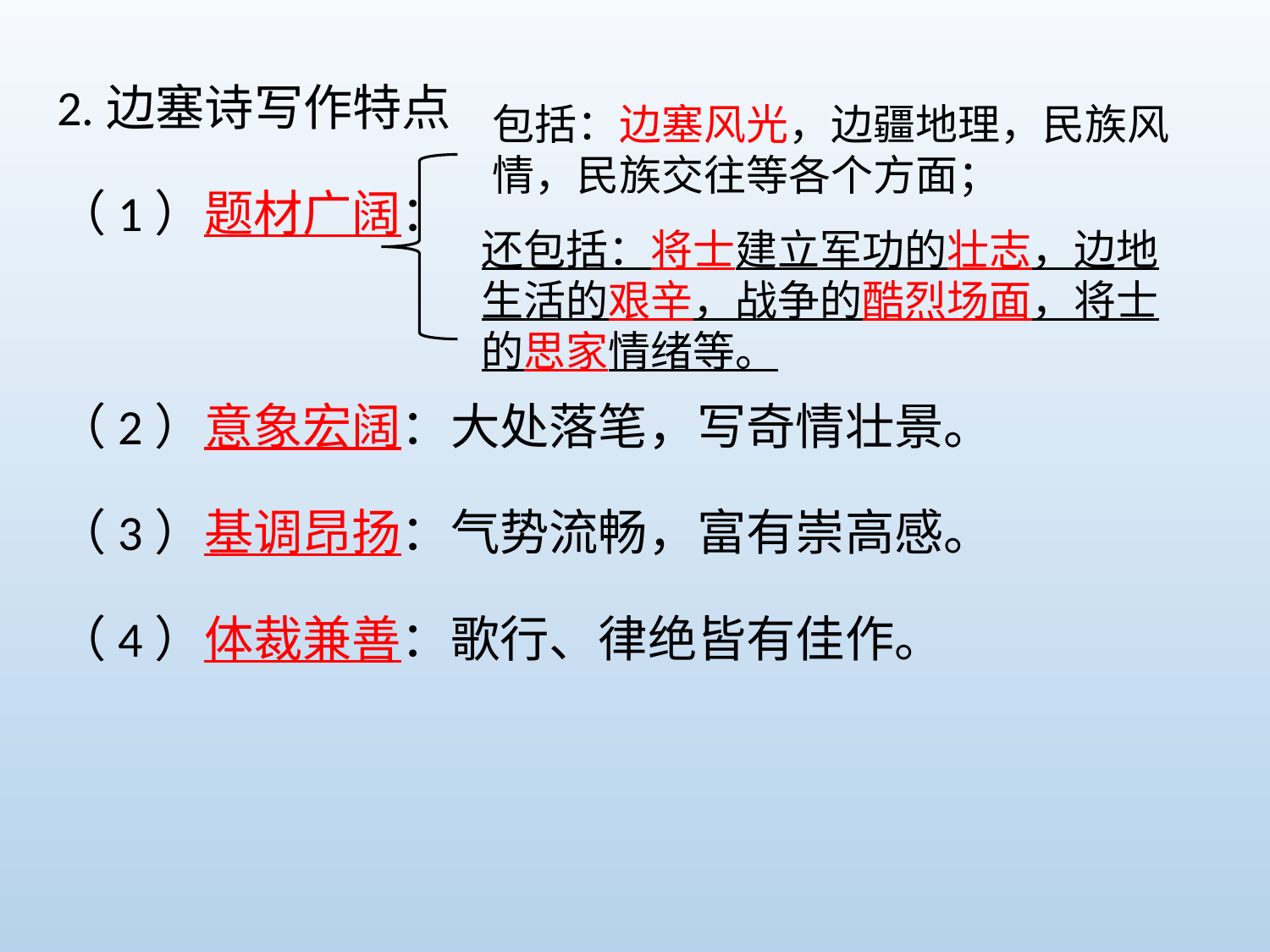

2.边塞诗写作特点
（1）题材广阔：

（2）意象宏阔：大处落笔，写奇情壮景。
（3）基调昂扬：气势流畅，富有崇高感。
（4）体裁兼善：歌行、律绝皆有佳作。
包括：边塞风光，边疆地理，民族风情，民族交往等各个方面；

还包括：将士建立军功的壮志，边地生活的艰辛，战争的酷烈场面，将士 的思家情绪等。